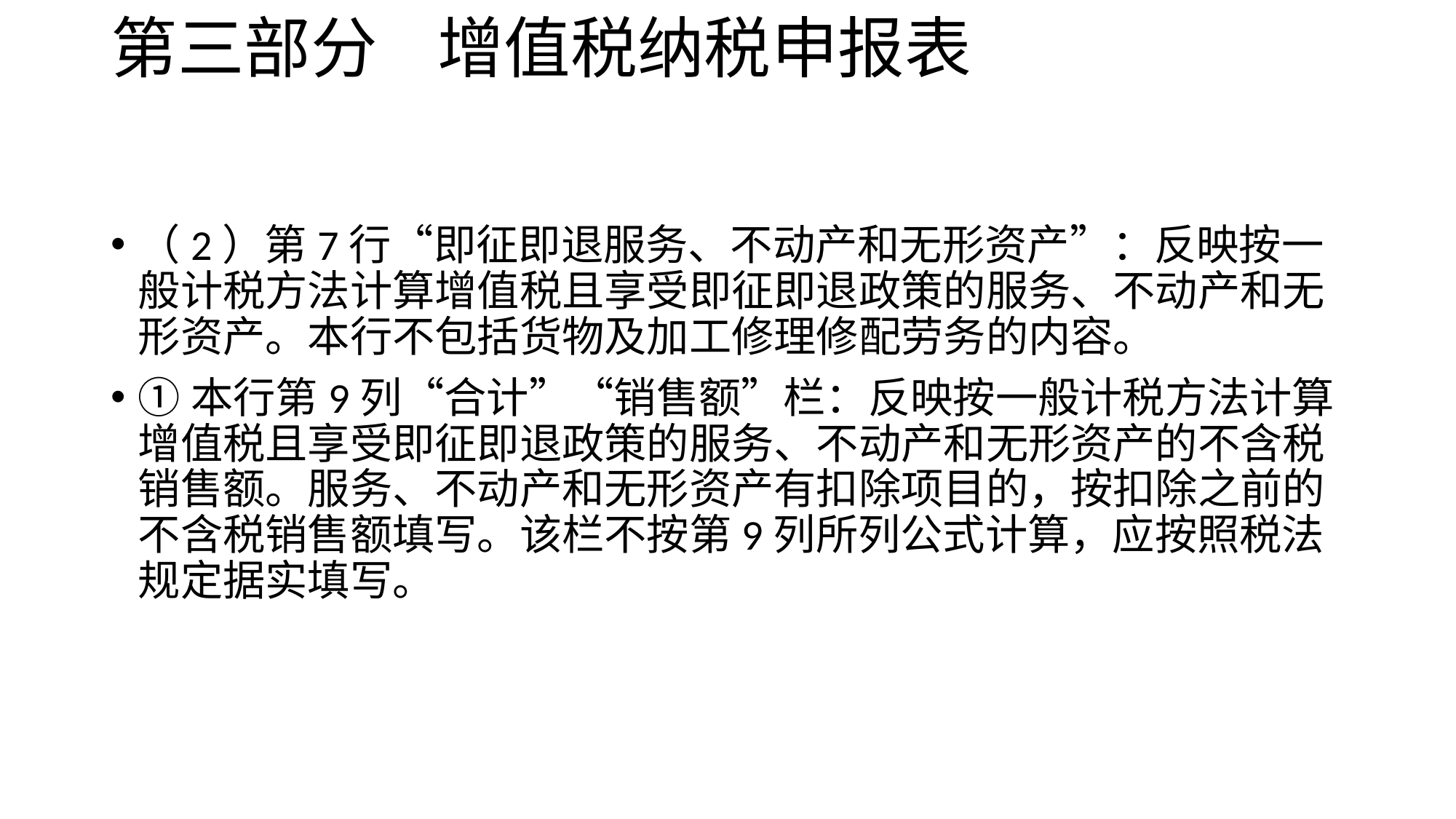

# 第三部分    增值税纳税申报表

（2）第7行“即征即退服务、不动产和无形资产”：反映按一般计税方法计算增值税且享受即征即退政策的服务、不动产和无形资产。本行不包括货物及加工修理修配劳务的内容。
①本行第9列“合计”“销售额”栏：反映按一般计税方法计算增值税且享受即征即退政策的服务、不动产和无形资产的不含税销售额。服务、不动产和无形资产有扣除项目的，按扣除之前的不含税销售额填写。该栏不按第9列所列公式计算，应按照税法规定据实填写。